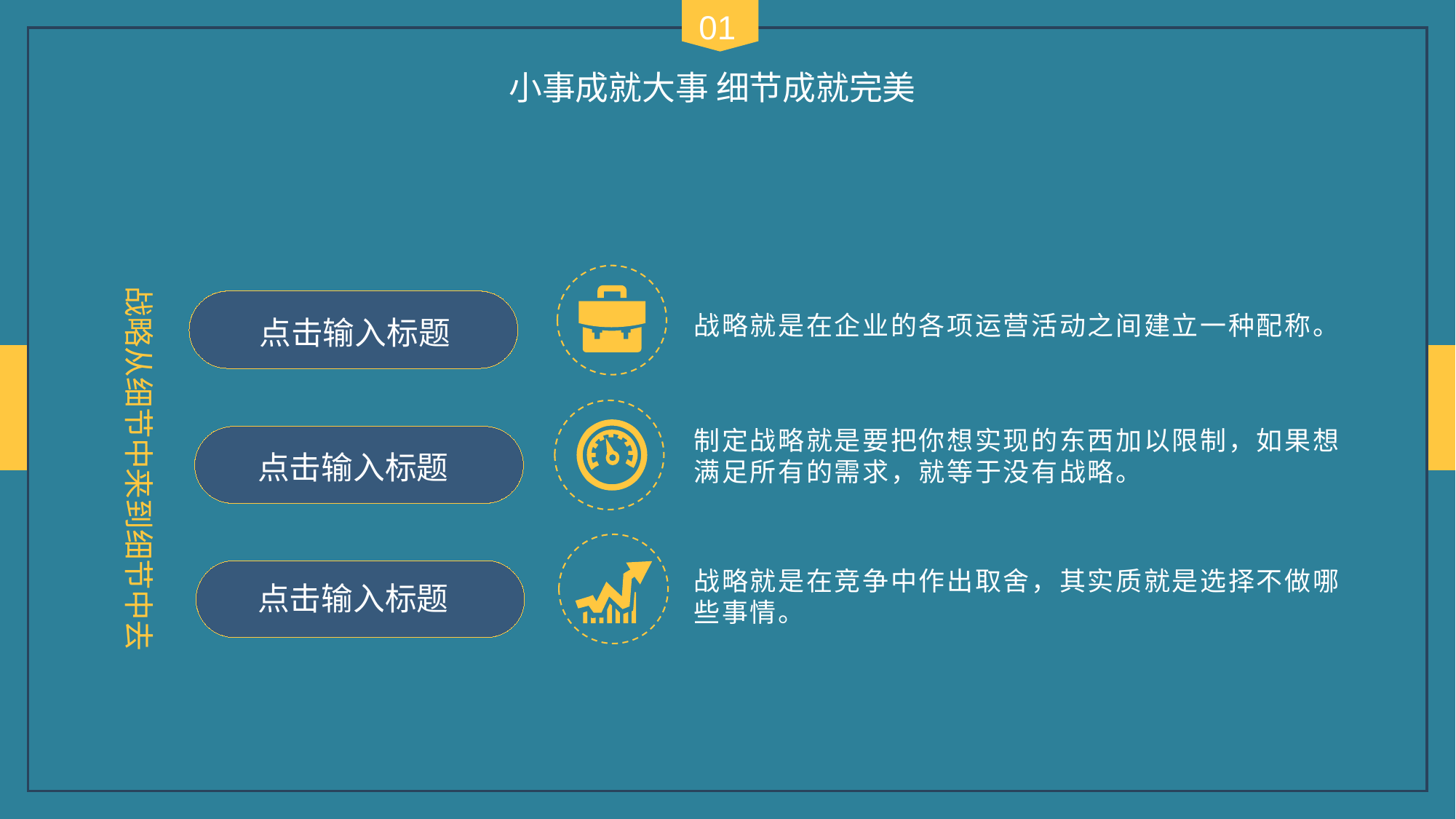

01
小事成就大事 细节成就完美

战略从细节中来到细节中去

点击输入标题
战略就是在企业的各项运营活动之间建立一种配称。

制定战略就是要把你想实现的东西加以限制，如果想满足所有的需求，就等于没有战略。

点击输入标题

战略就是在竞争中作出取舍，其实质就是选择不做哪些事情。

点击输入标题